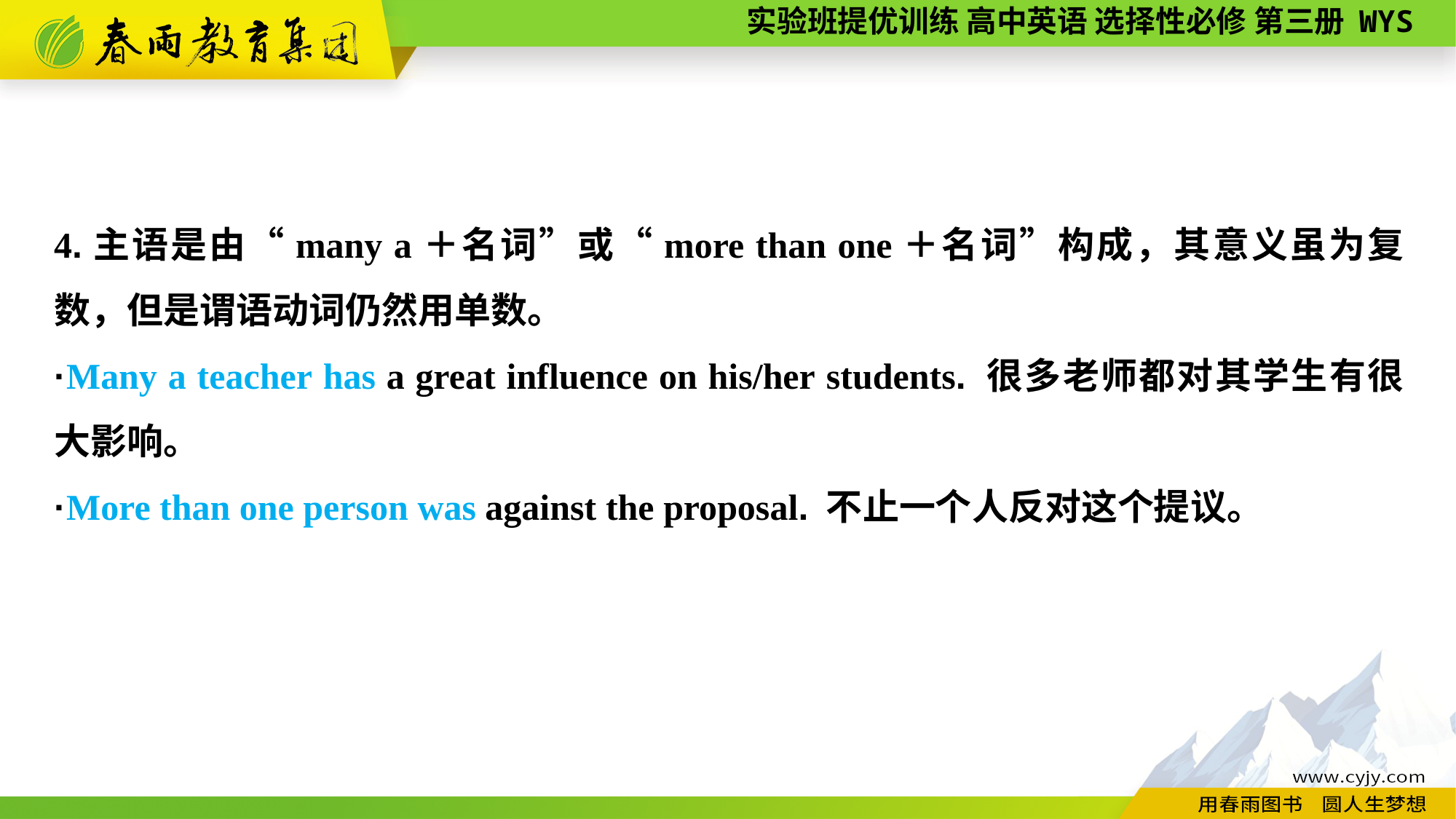

4.主语是由“many a＋名词”或“more than one＋名词”构成，其意义虽为复数，但是谓语动词仍然用单数。
·Many a teacher has a great influence on his/her students. 很多老师都对其学生有很大影响。
·More than one person was against the proposal. 不止一个人反对这个提议。